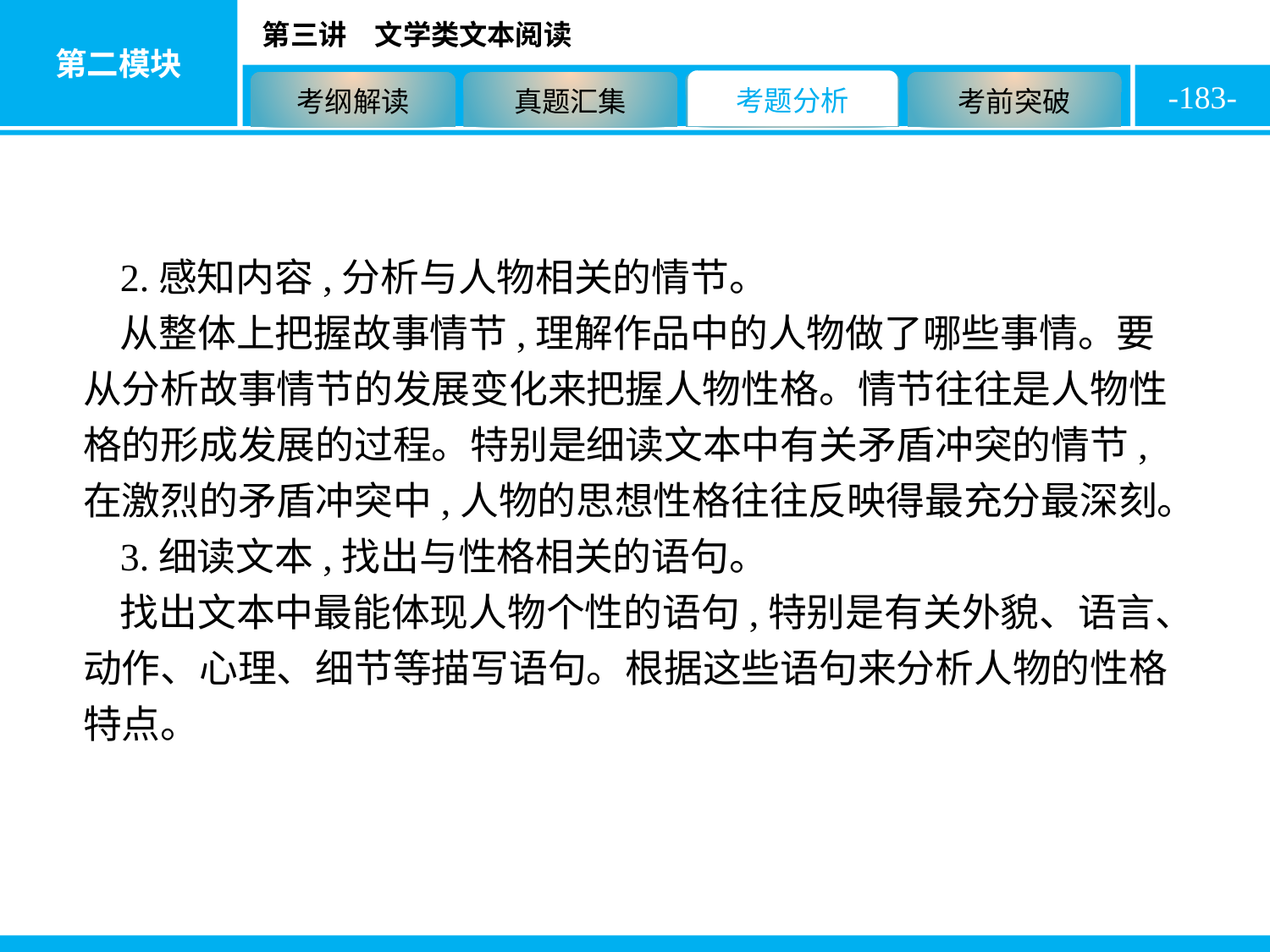

-183-
2.感知内容,分析与人物相关的情节。
从整体上把握故事情节,理解作品中的人物做了哪些事情。要从分析故事情节的发展变化来把握人物性格。情节往往是人物性格的形成发展的过程。特别是细读文本中有关矛盾冲突的情节,在激烈的矛盾冲突中,人物的思想性格往往反映得最充分最深刻。
3.细读文本,找出与性格相关的语句。
找出文本中最能体现人物个性的语句,特别是有关外貌、语言、动作、心理、细节等描写语句。根据这些语句来分析人物的性格特点。